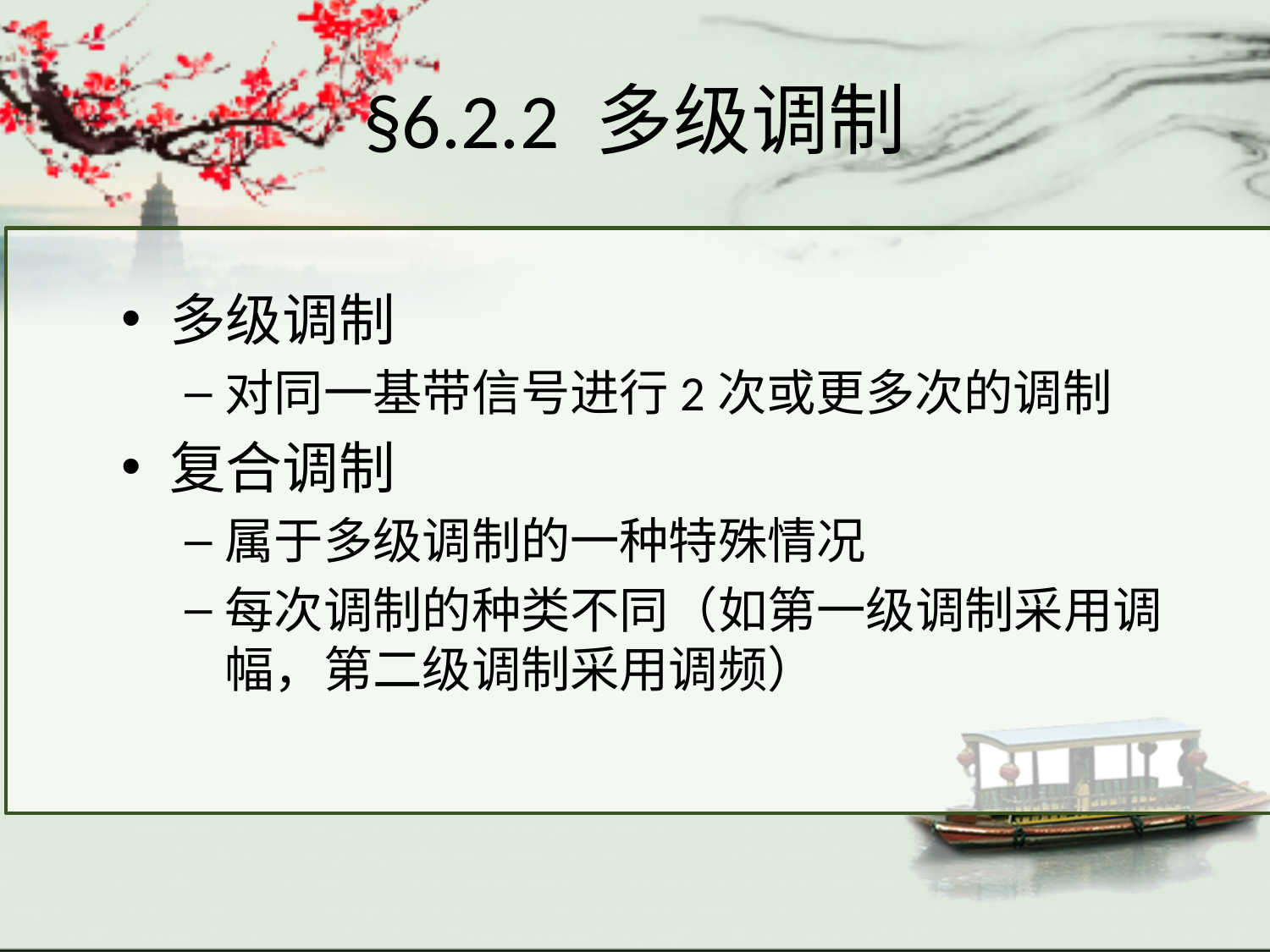

# §6.2.2 多级调制

多级调制
对同一基带信号进行2次或更多次的调制
复合调制
属于多级调制的一种特殊情况
每次调制的种类不同（如第一级调制采用调幅，第二级调制采用调频）